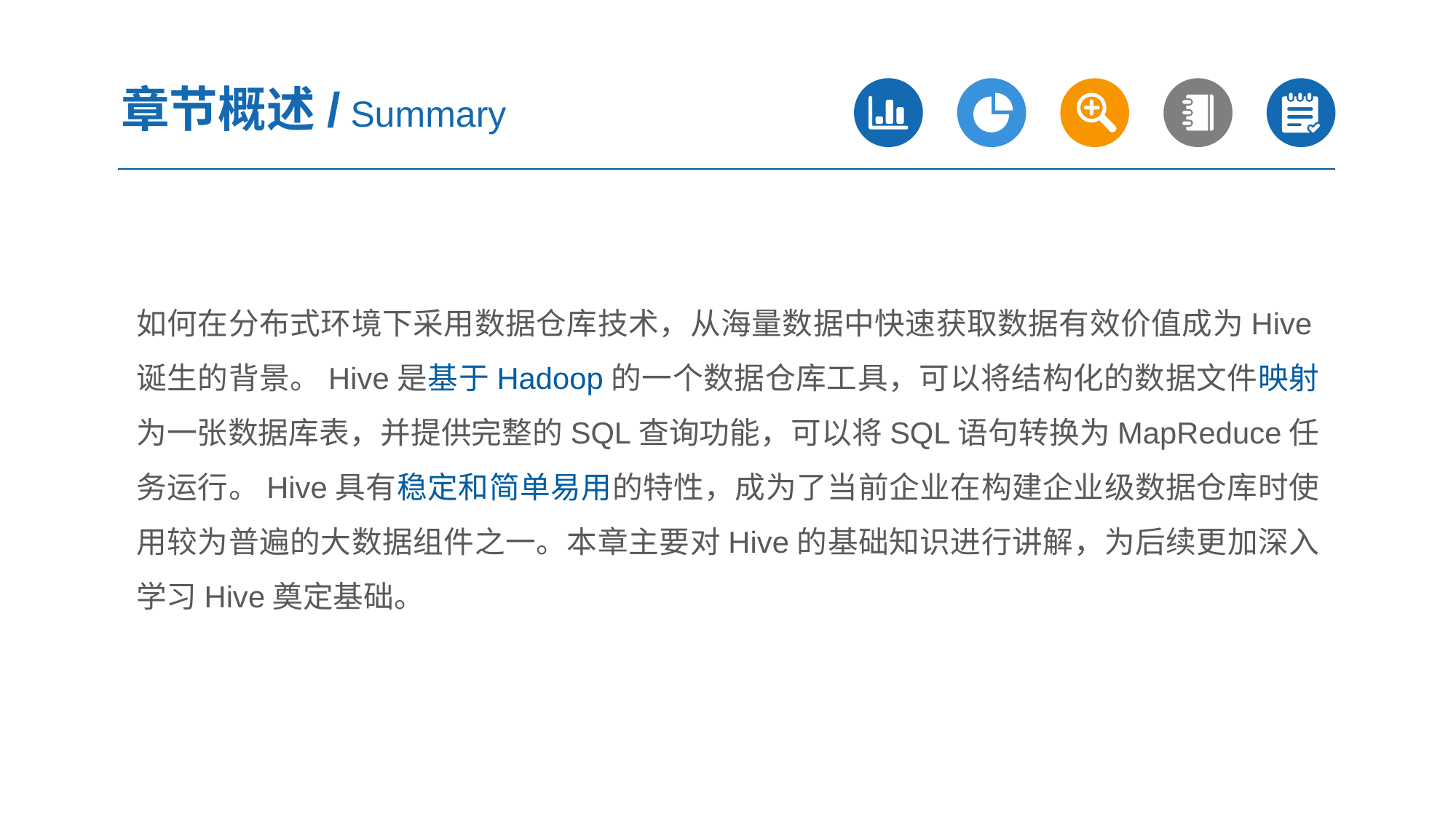

章节概述/ Summary
如何在分布式环境下采用数据仓库技术，从海量数据中快速获取数据有效价值成为Hive诞生的背景。Hive是基于Hadoop的一个数据仓库工具，可以将结构化的数据文件映射为一张数据库表，并提供完整的SQL查询功能，可以将SQL语句转换为MapReduce任务运行。Hive具有稳定和简单易用的特性，成为了当前企业在构建企业级数据仓库时使用较为普遍的大数据组件之一。本章主要对Hive的基础知识进行讲解，为后续更加深入学习Hive奠定基础。